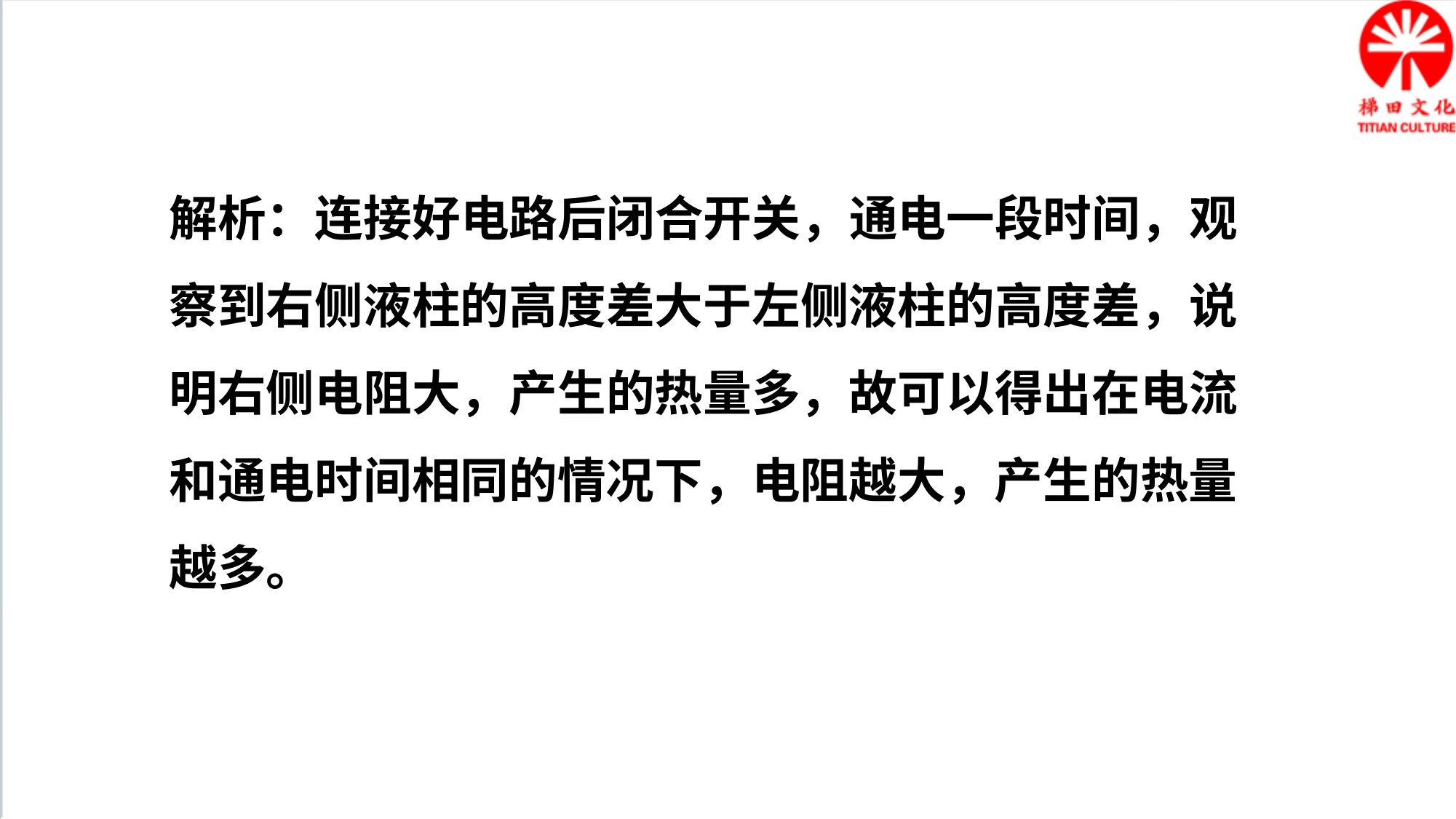

解析：连接好电路后闭合开关，通电一段时间，观察到右侧液柱的高度差大于左侧液柱的高度差，说明右侧电阻大，产生的热量多，故可以得出在电流和通电时间相同的情况下，电阻越大，产生的热量越多。